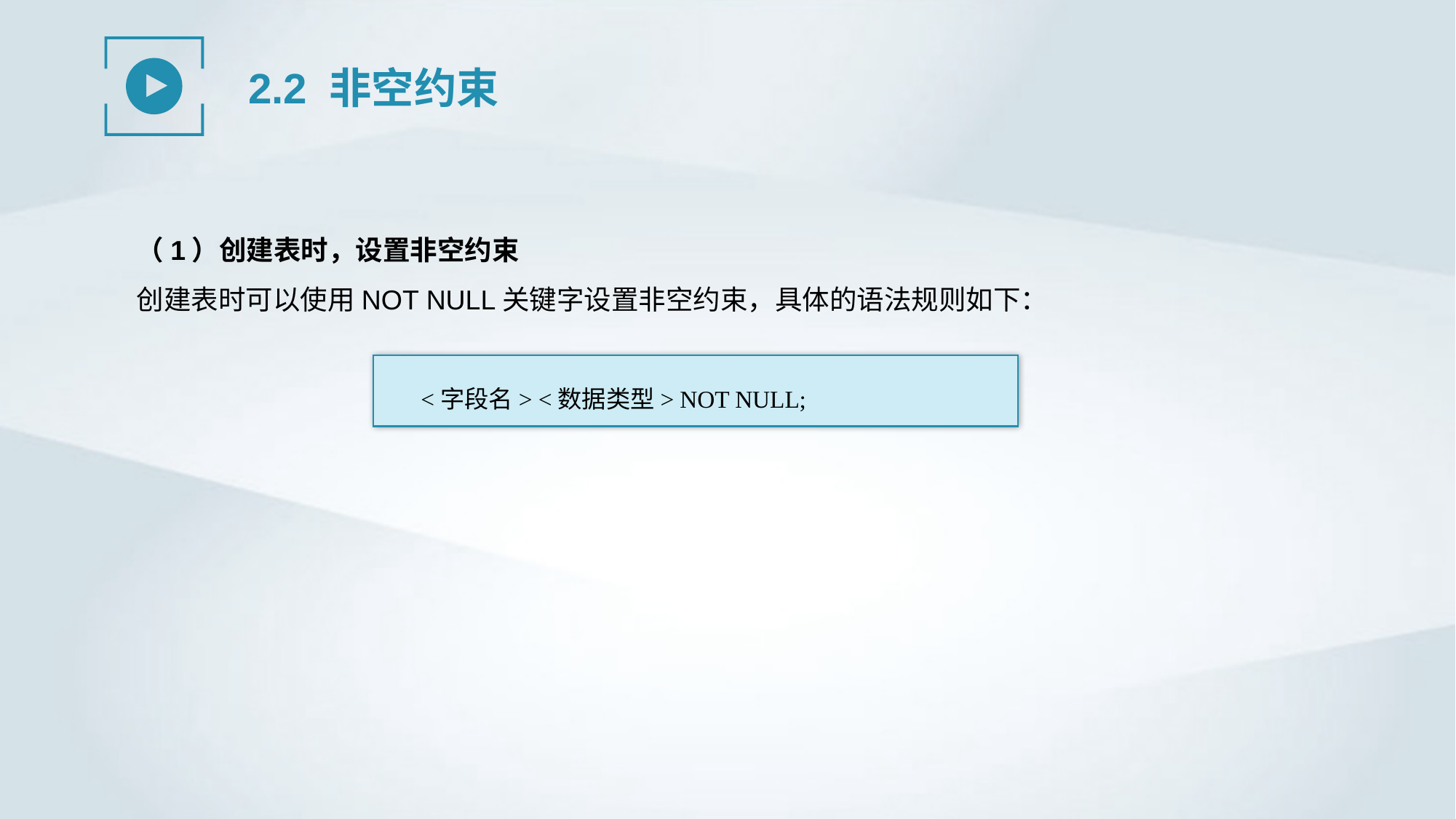

2.2 非空约束
（1）创建表时，设置非空约束
创建表时可以使用NOT NULL关键字设置非空约束，具体的语法规则如下：
<字段名> <数据类型> NOT NULL;